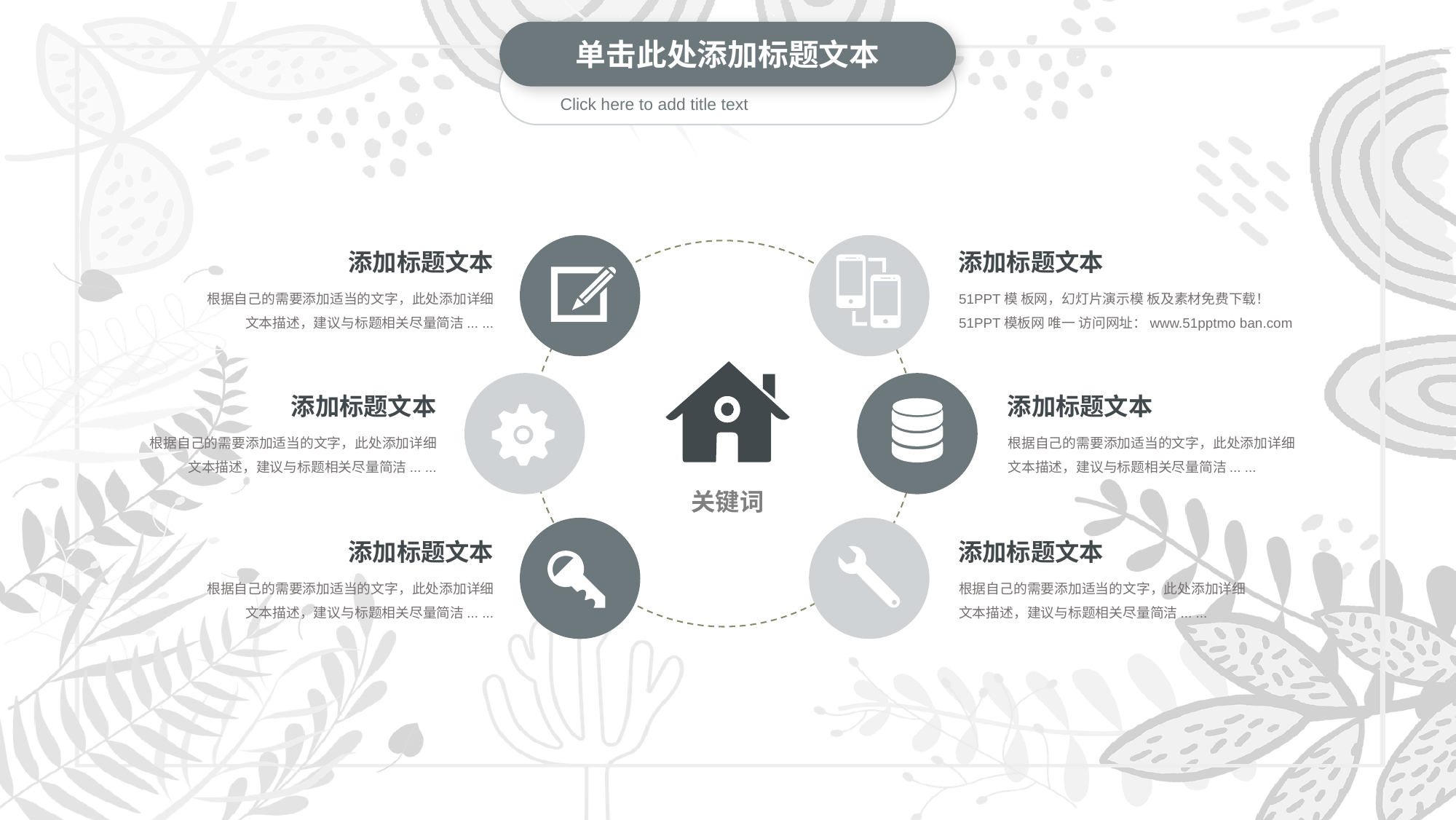

单击此处添加标题文本

Click here to add title text

添加标题文本
根据自己的需要添加适当的文字，此处添加详细文本描述，建议与标题相关尽量简洁... ...
添加标题文本
51PPT模 板网，幻灯片演示模 板及素材免费下载！
51PPT模板网 唯一 访问网址：www.51pptmo ban.com

添加标题文本
根据自己的需要添加适当的文字，此处添加详细文本描述，建议与标题相关尽量简洁... ...
添加标题文本
根据自己的需要添加适当的文字，此处添加详细文本描述，建议与标题相关尽量简洁... ...

关键词

添加标题文本
根据自己的需要添加适当的文字，此处添加详细文本描述，建议与标题相关尽量简洁... ...
添加标题文本
根据自己的需要添加适当的文字，此处添加详细文本描述，建议与标题相关尽量简洁... ...